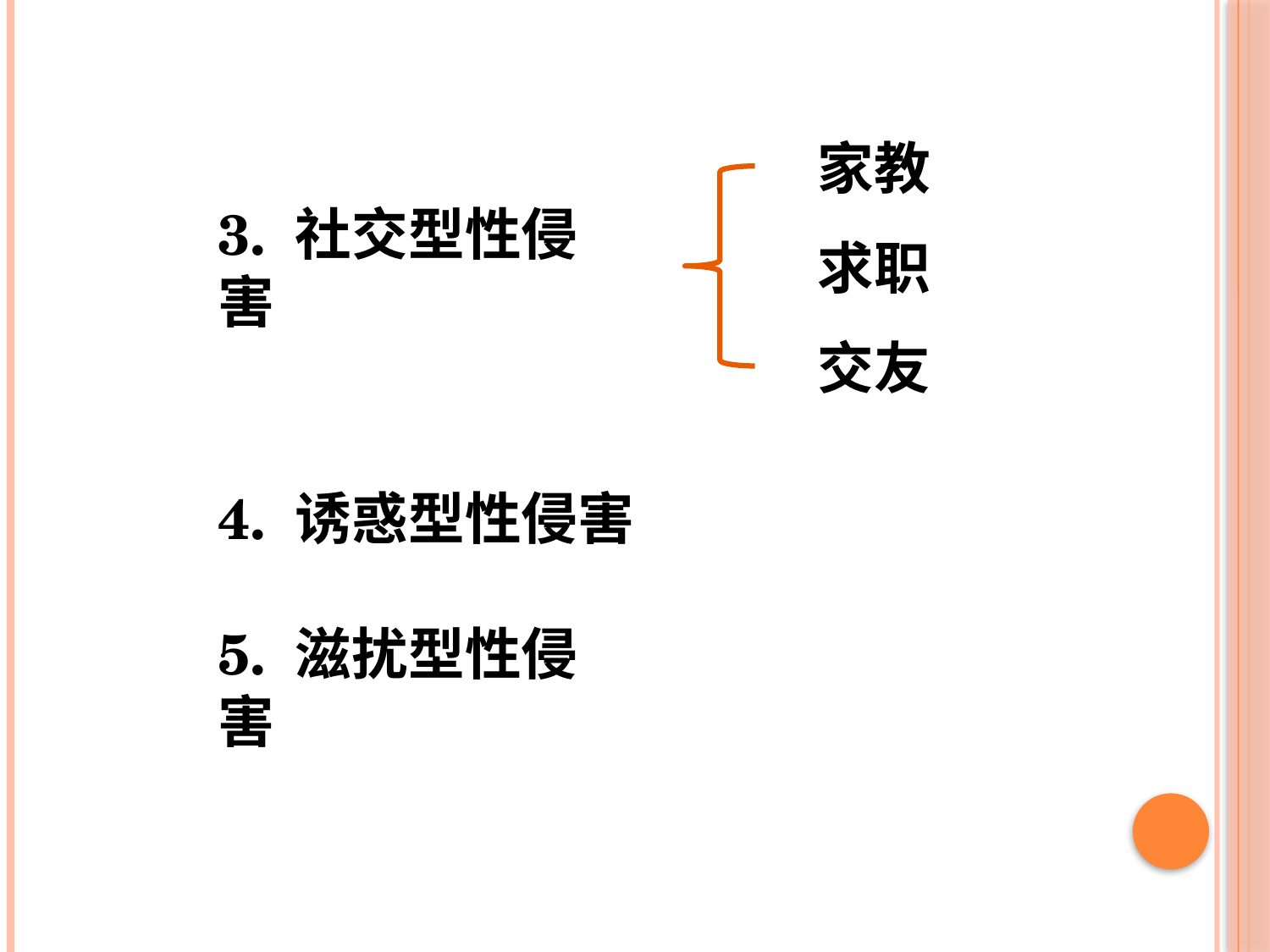

家教

求职
3. 社交型性侵害
交友
4. 诱惑型性侵害
5. 滋扰型性侵害